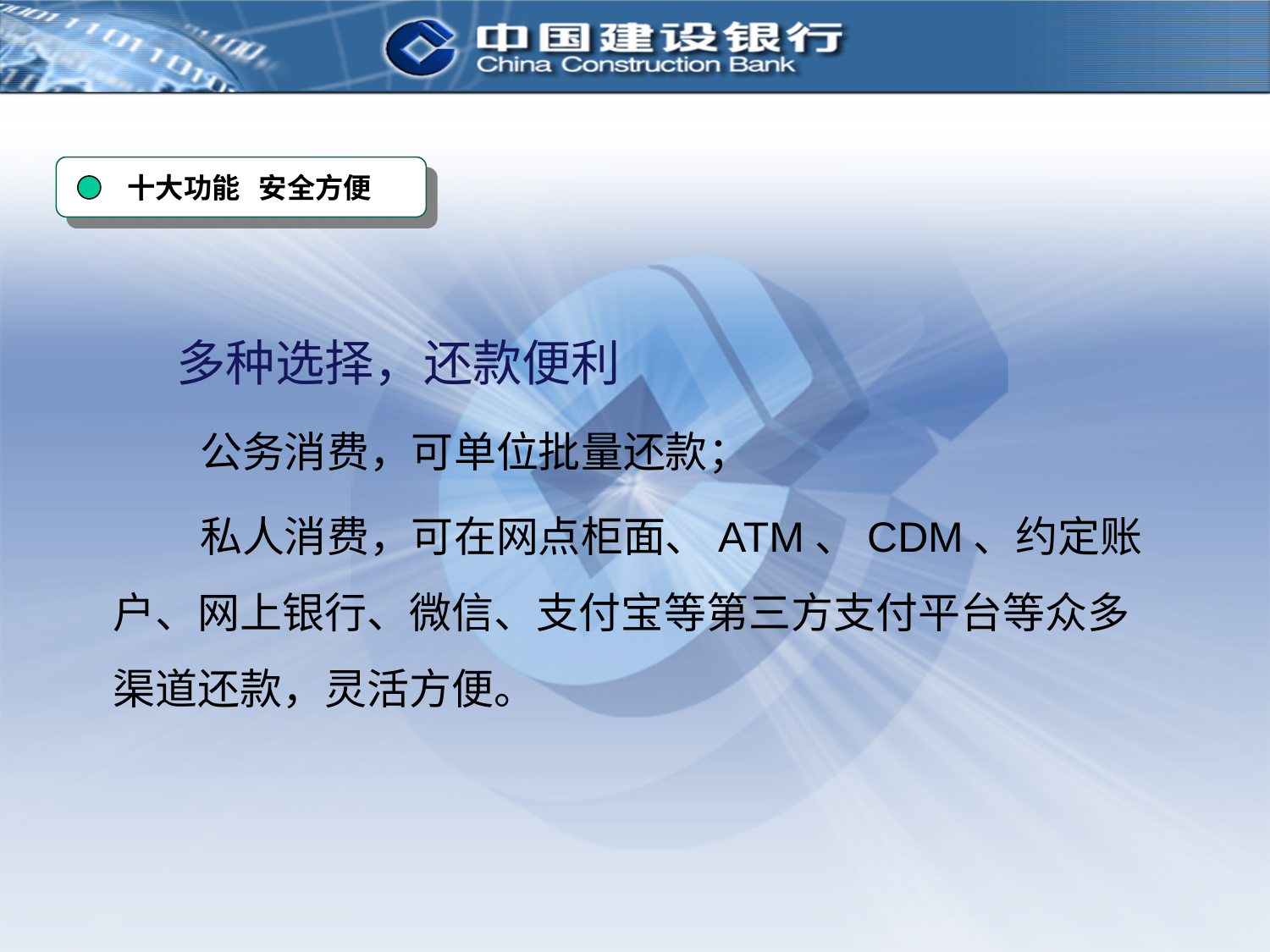

十大功能   安全方便

多种选择，还款便利
公务消费，可单位批量还款；
私人消费，可在网点柜面、ATM、CDM、约定账户、网上银行、微信、支付宝等第三方支付平台等众多渠道还款，灵活方便。